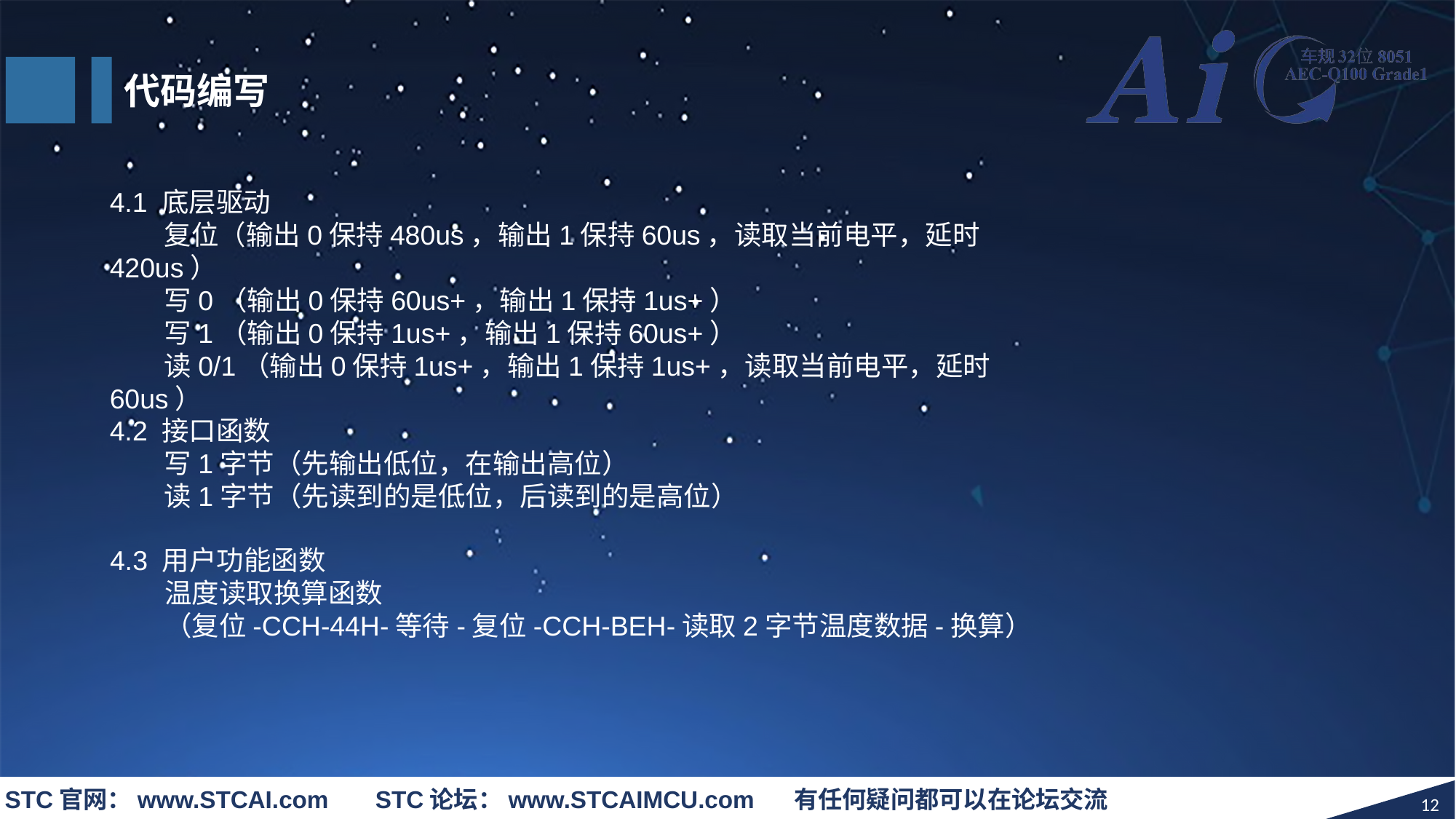

代码编写
4.1 底层驱动
复位（输出0保持480us，输出1保持60us，读取当前电平，延时420us）
写0（输出0保持60us+，输出1保持1us+）
写1（输出0保持1us+，输出1保持60us+）
读0/1（输出0保持1us+，输出1保持1us+，读取当前电平，延时60us）
4.2 接口函数
写1字节（先输出低位，在输出高位）
读1字节（先读到的是低位，后读到的是高位）
4.3 用户功能函数
温度读取换算函数
（复位-CCH-44H-等待-复位-CCH-BEH-读取2字节温度数据-换算）